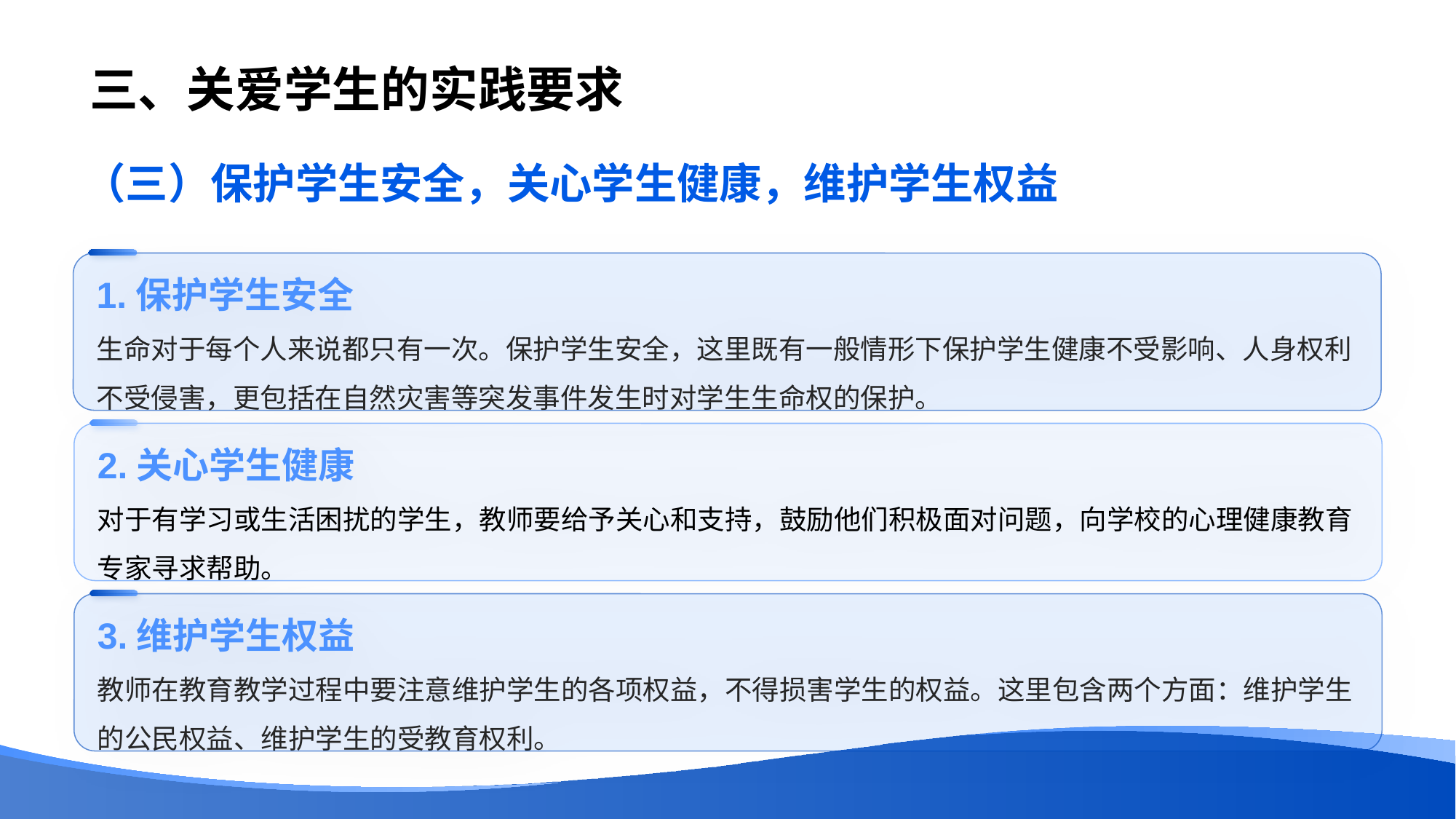

# 三、关爱学生的实践要求
（三）保护学生安全，关心学生健康，维护学生权益

1.保护学生安全
生命对于每个人来说都只有一次。保护学生安全，这里既有一般情形下保护学生健康不受影响、人身权利不受侵害，更包括在自然灾害等突发事件发生时对学生生命权的保护。

2.关心学生健康
对于有学习或生活困扰的学生，教师要给予关心和支持，鼓励他们积极面对问题，向学校的心理健康教育专家寻求帮助。

3.维护学生权益
教师在教育教学过程中要注意维护学生的各项权益，不得损害学生的权益。这里包含两个方面：维护学生的公民权益、维护学生的受教育权利。